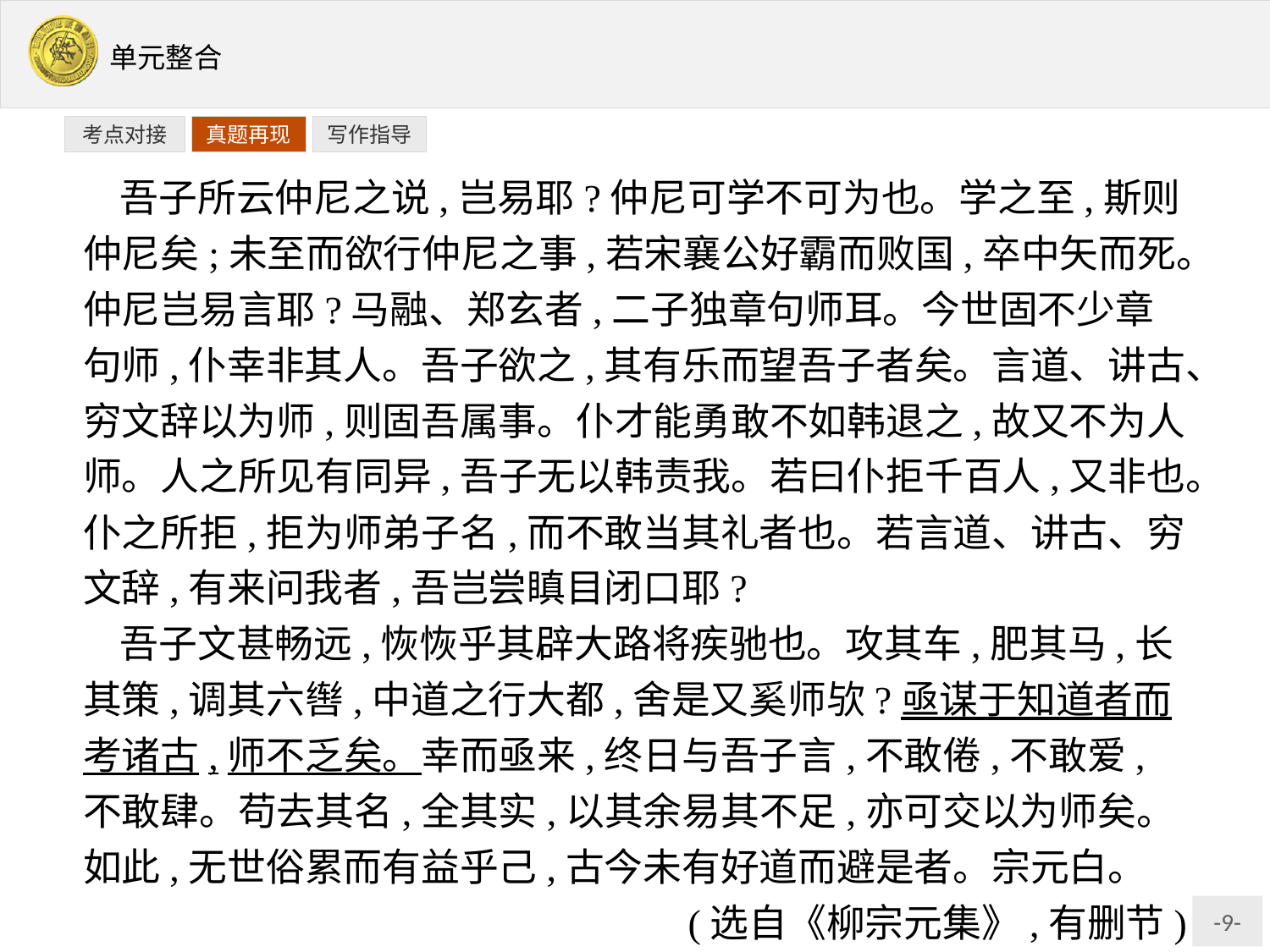

写作指导
考点对接
真题再现
吾子所云仲尼之说,岂易耶?仲尼可学不可为也。学之至,斯则仲尼矣;未至而欲行仲尼之事,若宋襄公好霸而败国,卒中矢而死。仲尼岂易言耶?马融、郑玄者,二子独章句师耳。今世固不少章句师,仆幸非其人。吾子欲之,其有乐而望吾子者矣。言道、讲古、穷文辞以为师,则固吾属事。仆才能勇敢不如韩退之,故又不为人师。人之所见有同异,吾子无以韩责我。若曰仆拒千百人,又非也。仆之所拒,拒为师弟子名,而不敢当其礼者也。若言道、讲古、穷文辞,有来问我者,吾岂尝瞋目闭口耶?
吾子文甚畅远,恢恢乎其辟大路将疾驰也。攻其车,肥其马,长其策,调其六辔,中道之行大都,舍是又奚师欤?亟谋于知道者而考诸古,师不乏矣。幸而亟来,终日与吾子言,不敢倦,不敢爱,不敢肆。苟去其名,全其实,以其余易其不足,亦可交以为师矣。如此,无世俗累而有益乎己,古今未有好道而避是者。宗元白。
(选自《柳宗元集》,有删节)